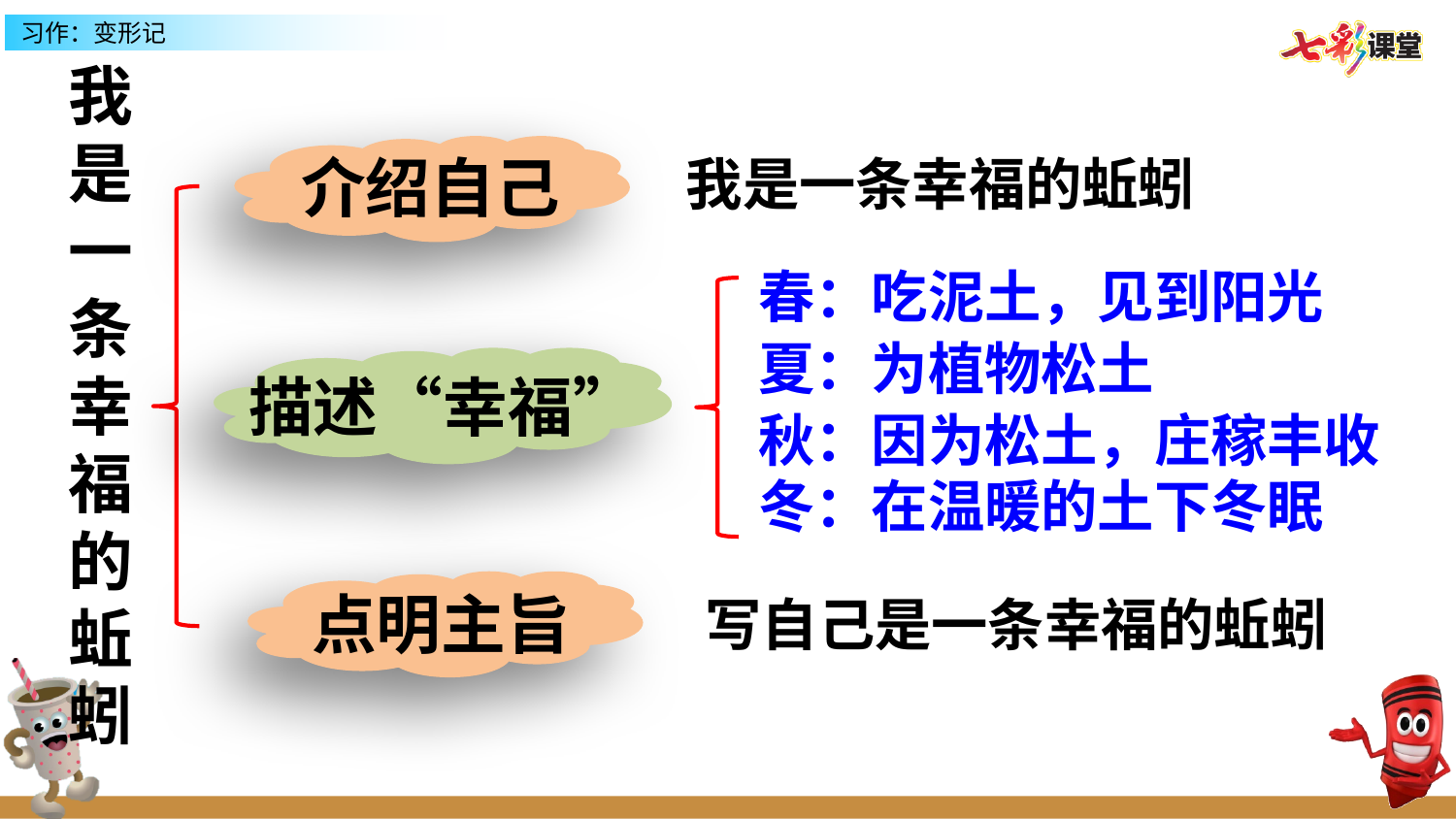

我是一条幸福的蚯蚓

介绍自己
我是一条幸福的蚯蚓

春：吃泥土，见到阳光

夏：为植物松土

描述“幸福”
秋：因为松土，庄稼丰收
冬：在温暖的土下冬眠

点明主旨
写自己是一条幸福的蚯蚓